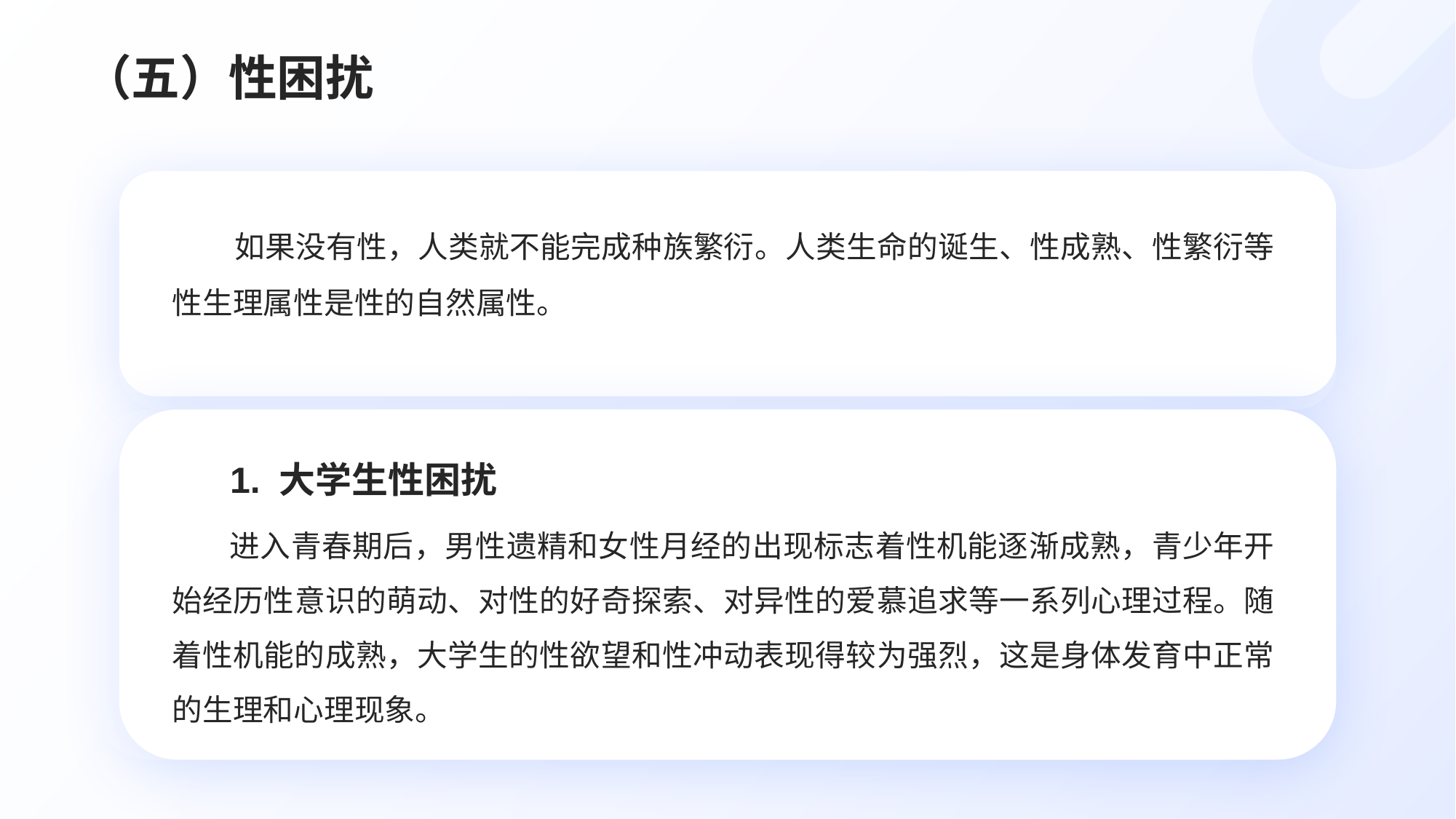

# （五）性困扰

       如果没有性，人类就不能完成种族繁衍。人类生命的诞生、性成熟、性繁衍等性生理属性是性的自然属性。

1. 大学生性困扰
       进入青春期后，男性遗精和女性月经的出现标志着性机能逐渐成熟，青少年开始经历性意识的萌动、对性的好奇探索、对异性的爱慕追求等一系列心理过程。随着性机能的成熟，大学生的性欲望和性冲动表现得较为强烈，这是身体发育中正常的生理和心理现象。